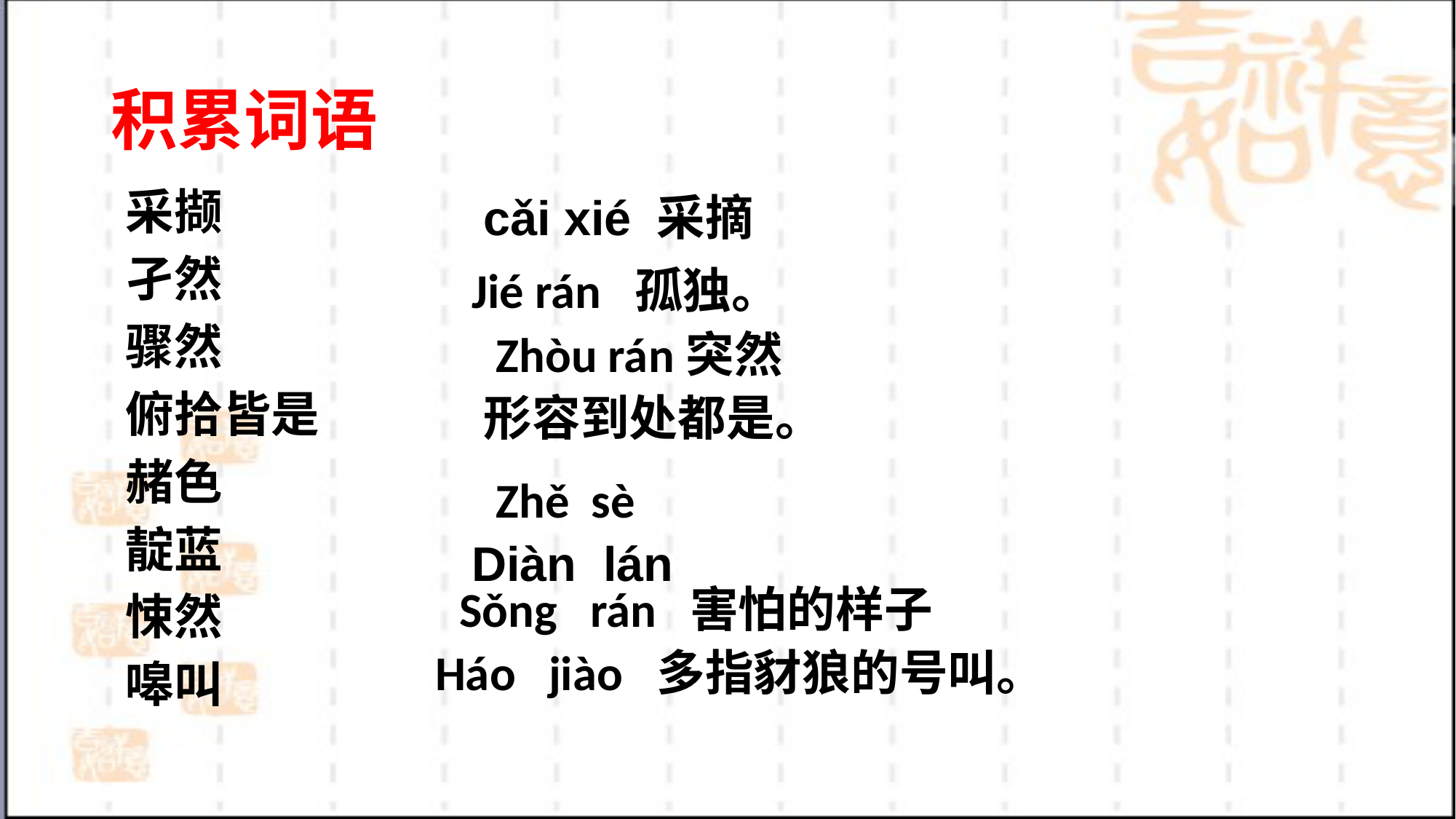

# 积累词语
cǎi xié 采摘
采撷
孑然
骤然
俯拾皆是
赭色
靛蓝
悚然
嗥叫
Jié rán  孤独。
Zhòu rán突然
形容到处都是。
Zhě  sè
Diàn  lán
Sǒng   rán  害怕的样子
Háo   jiào  多指豺狼的号叫。